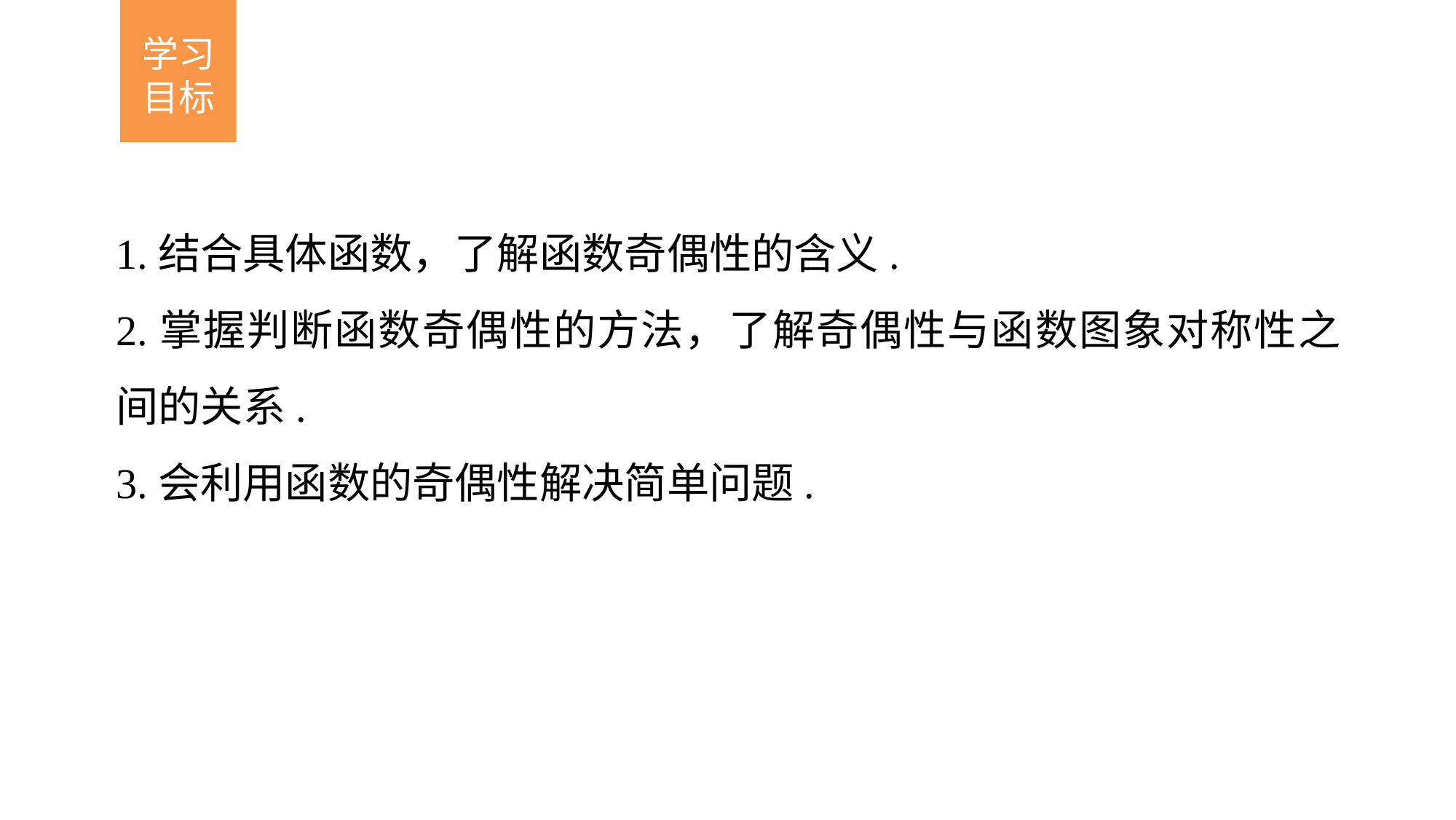

学习目标
1.结合具体函数，了解函数奇偶性的含义.
2.掌握判断函数奇偶性的方法，了解奇偶性与函数图象对称性之间的关系.
3.会利用函数的奇偶性解决简单问题.